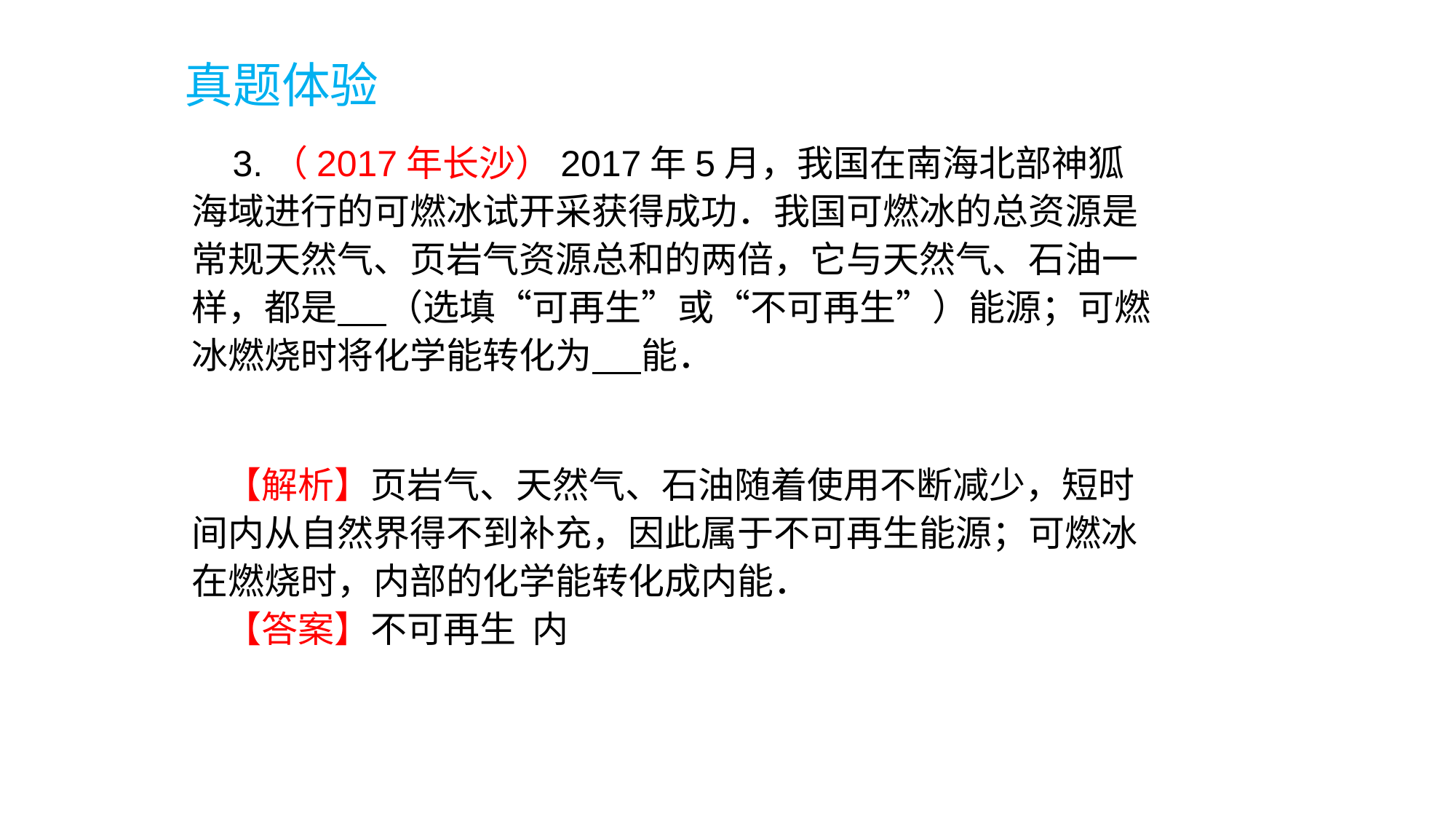

真题体验
    3.（2017年长沙）2017年5月，我国在南海北部神狐海域进行的可燃冰试开采获得成功．我国可燃冰的总资源是常规天然气、页岩气资源总和的两倍，它与天然气、石油一样，都是      （选填“可再生”或“不可再生”）能源；可燃冰燃烧时将化学能转化为      能．
   【解析】页岩气、天然气、石油随着使用不断减少，短时间内从自然界得不到补充，因此属于不可再生能源；可燃冰在燃烧时，内部的化学能转化成内能．
   【答案】不可再生  内